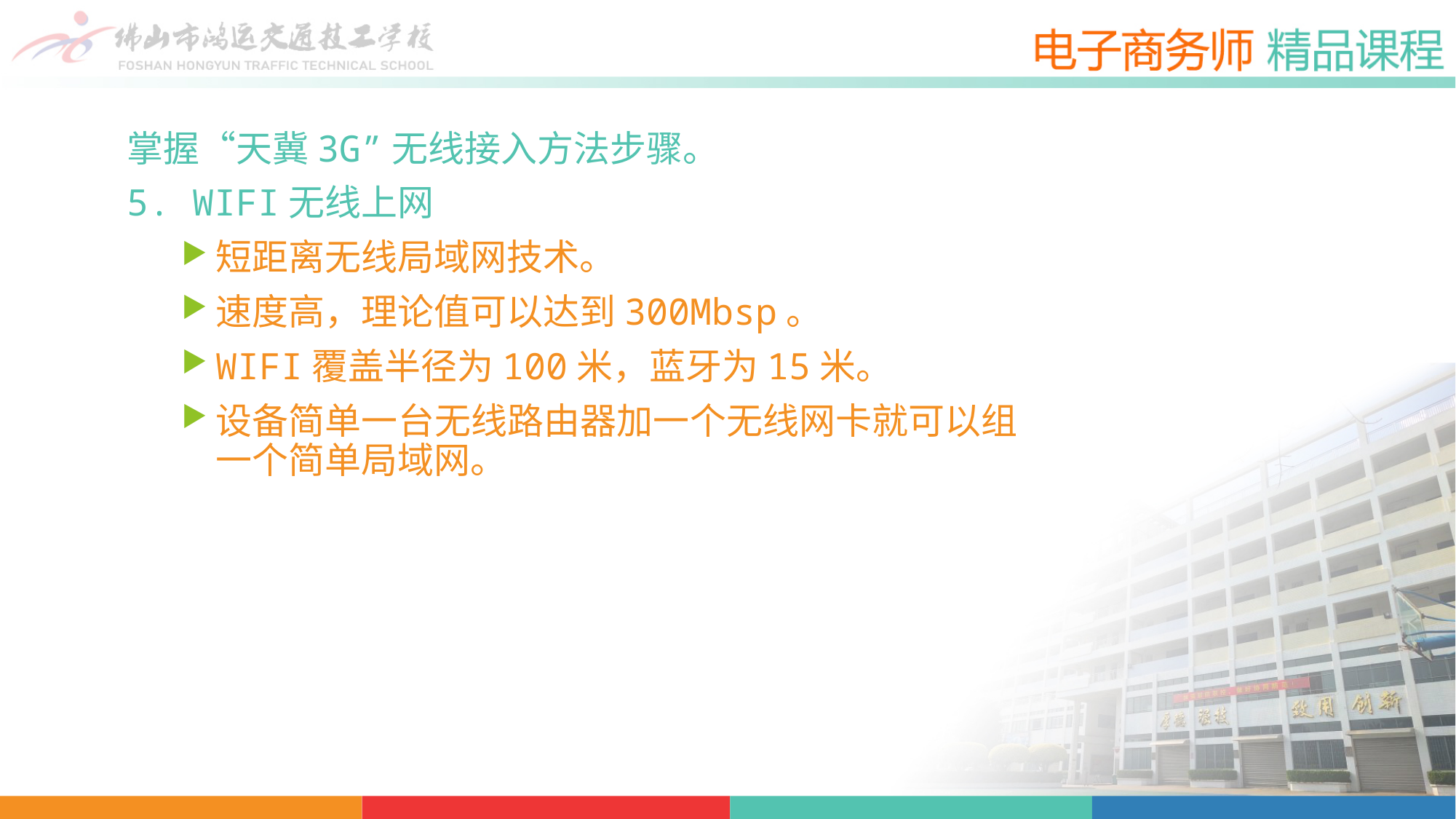

掌握“天冀3G”无线接入方法步骤。
5. WIFI无线上网
短距离无线局域网技术。
速度高，理论值可以达到300Mbsp。
WIFI覆盖半径为100米，蓝牙为15米。
设备简单一台无线路由器加一个无线网卡就可以组一个简单局域网。